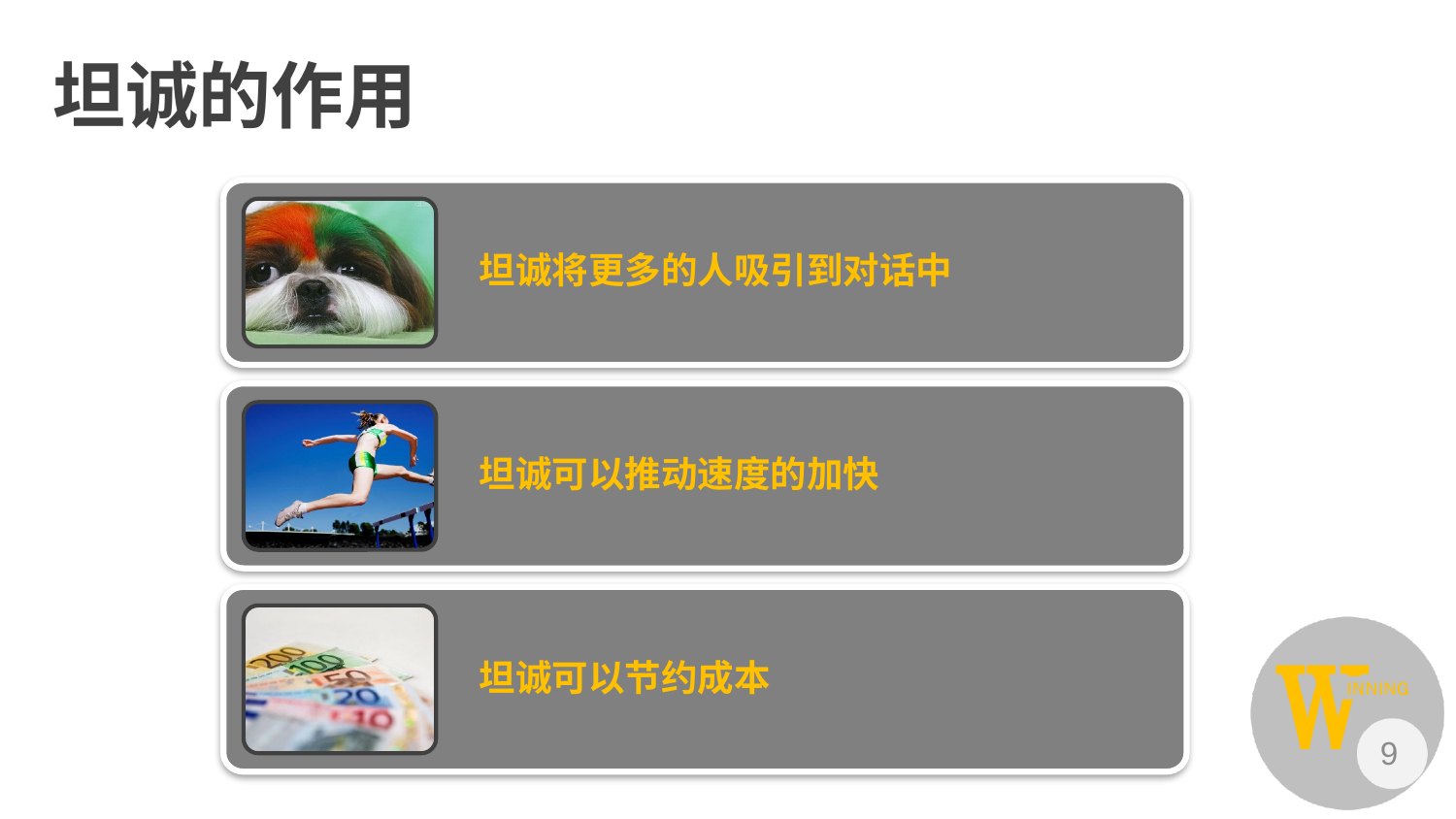

坦诚的作用
  坦诚将更多的人吸引到对话中

  坦诚可以推动速度的加快

  坦诚可以节约成本

9